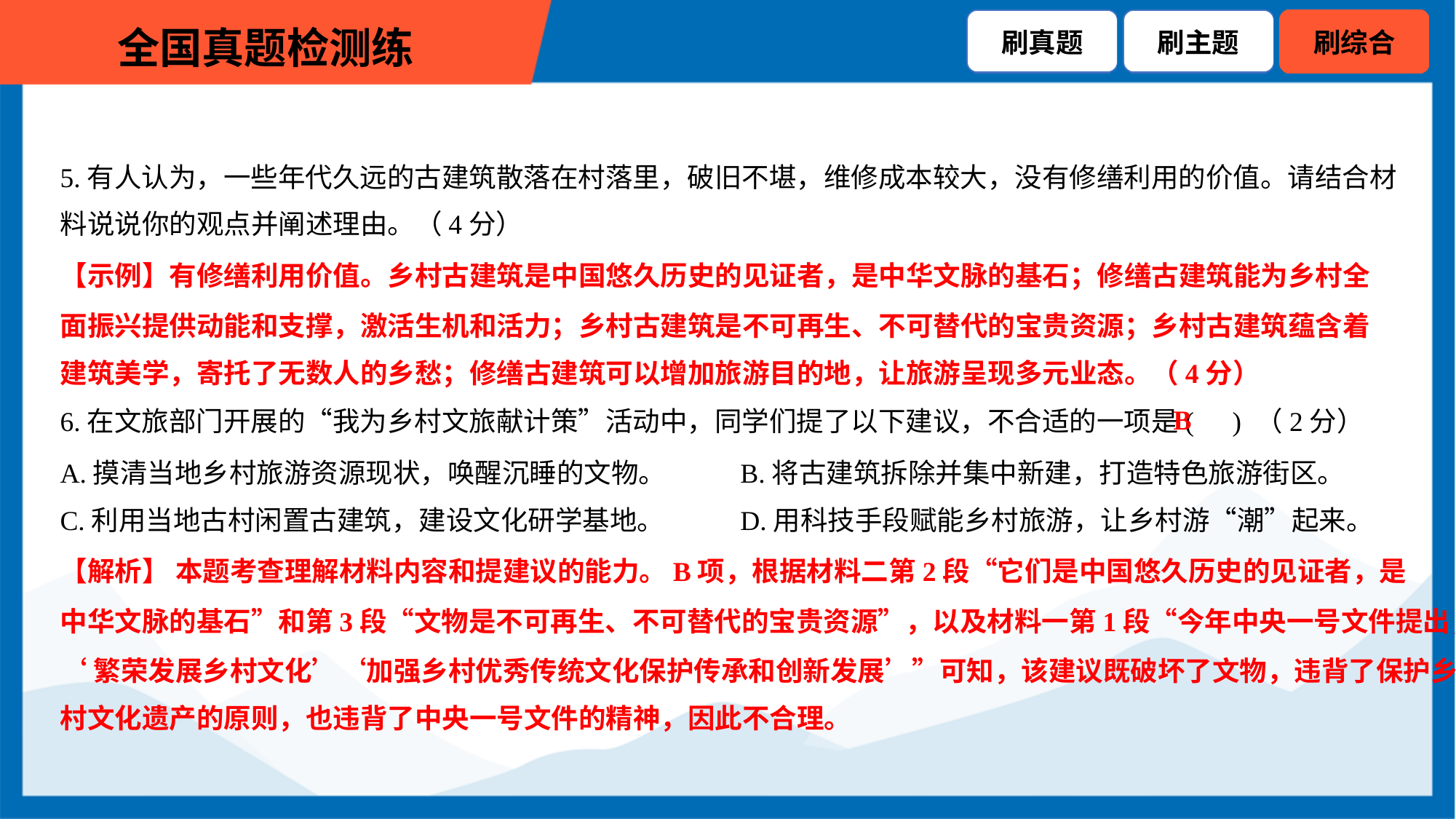

5.有人认为，一些年代久远的古建筑散落在村落里，破旧不堪，维修成本较大，没有修缮利用的价值。请结合材
料说说你的观点并阐述理由。（4分）
【示例】有修缮利用价值。乡村古建筑是中国悠久历史的见证者，是中华文脉的基石；修缮古建筑能为乡村全
面振兴提供动能和支撑，激活生机和活力；乡村古建筑是不可再生、不可替代的宝贵资源；乡村古建筑蕴含着
建筑美学，寄托了无数人的乡愁；修缮古建筑可以增加旅游目的地，让旅游呈现多元业态。（4分）
B
6.在文旅部门开展的“我为乡村文旅献计策”活动中，同学们提了以下建议，不合适的一项是(     ) （2分）
A.摸清当地乡村旅游资源现状，唤醒沉睡的文物。	B.将古建筑拆除并集中新建，打造特色旅游街区。
C.利用当地古村闲置古建筑，建设文化研学基地。	D.用科技手段赋能乡村旅游，让乡村游“潮”起来。
【解析】 本题考查理解材料内容和提建议的能力。B项，根据材料二第2段“它们是中国悠久历史的见证者，是
中华文脉的基石”和第3段“文物是不可再生、不可替代的宝贵资源”，以及材料一第1段“今年中央一号文件提出，
‘繁荣发展乡村文化’‘加强乡村优秀传统文化保护传承和创新发展’”可知，该建议既破坏了文物，违背了保护乡
村文化遗产的原则，也违背了中央一号文件的精神，因此不合理。